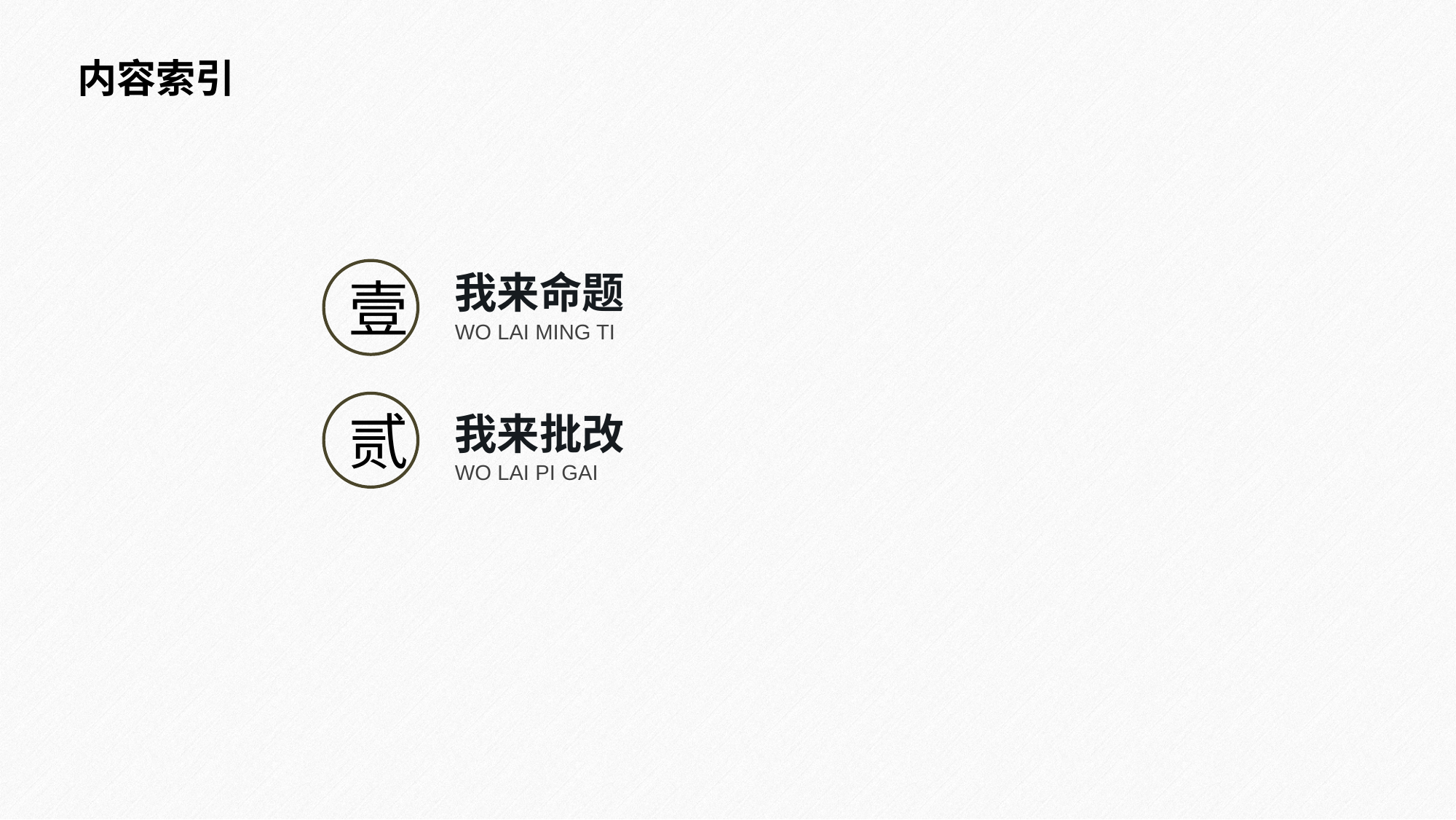

内容索引
壹
我来命题
WO LAI MING TI
贰
我来批改
WO LAI PI GAI